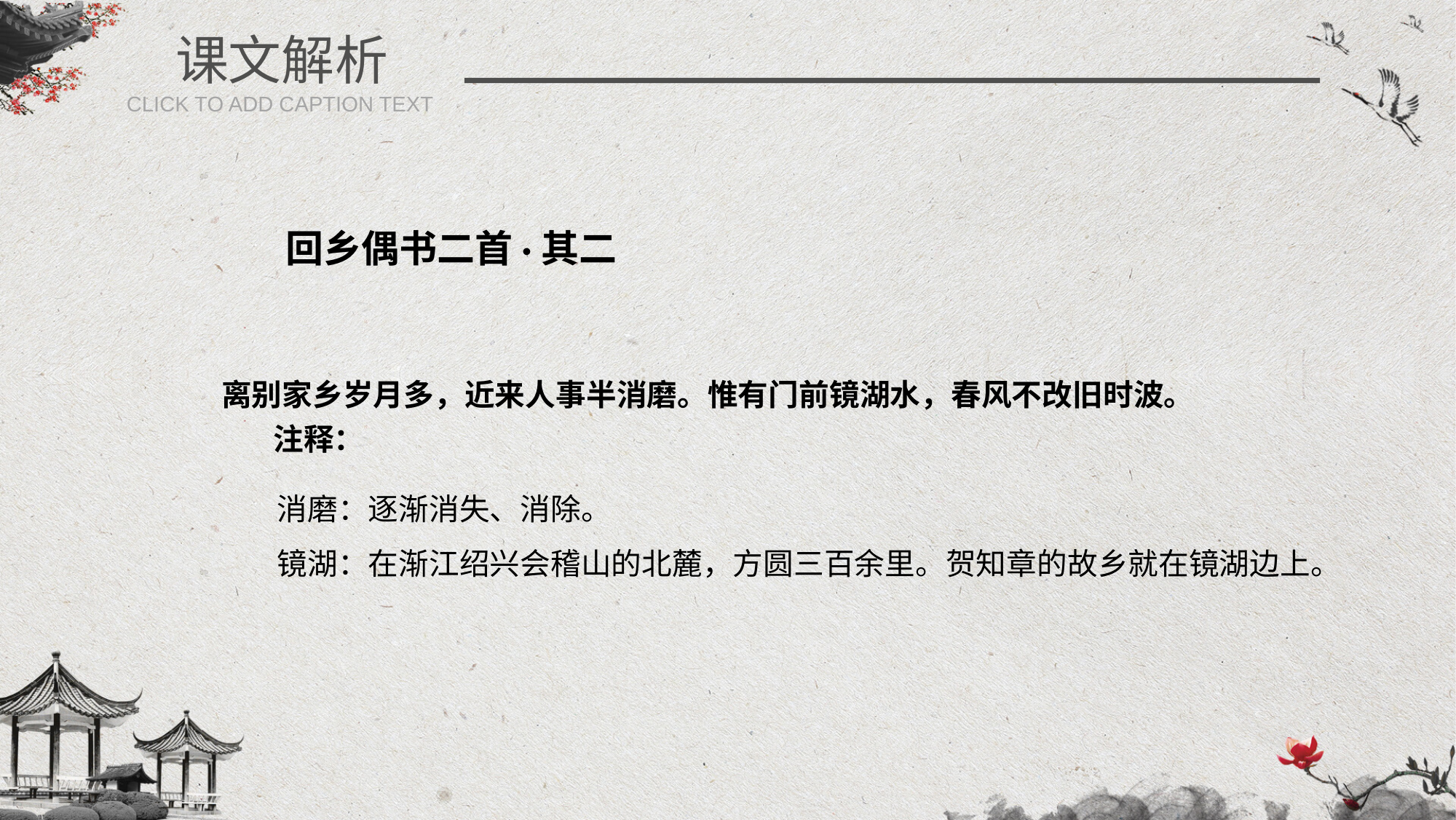

课文解析

CLICK TO ADD CAPTION TEXT
回乡偶书二首·其二
离别家乡岁月多，近来人事半消磨。惟有门前镜湖水，春风不改旧时波。
注释：
消磨：逐渐消失、消除。
镜湖：在渐江绍兴会稽山的北麓，方圆三百余里。贺知章的故乡就在镜湖边上。